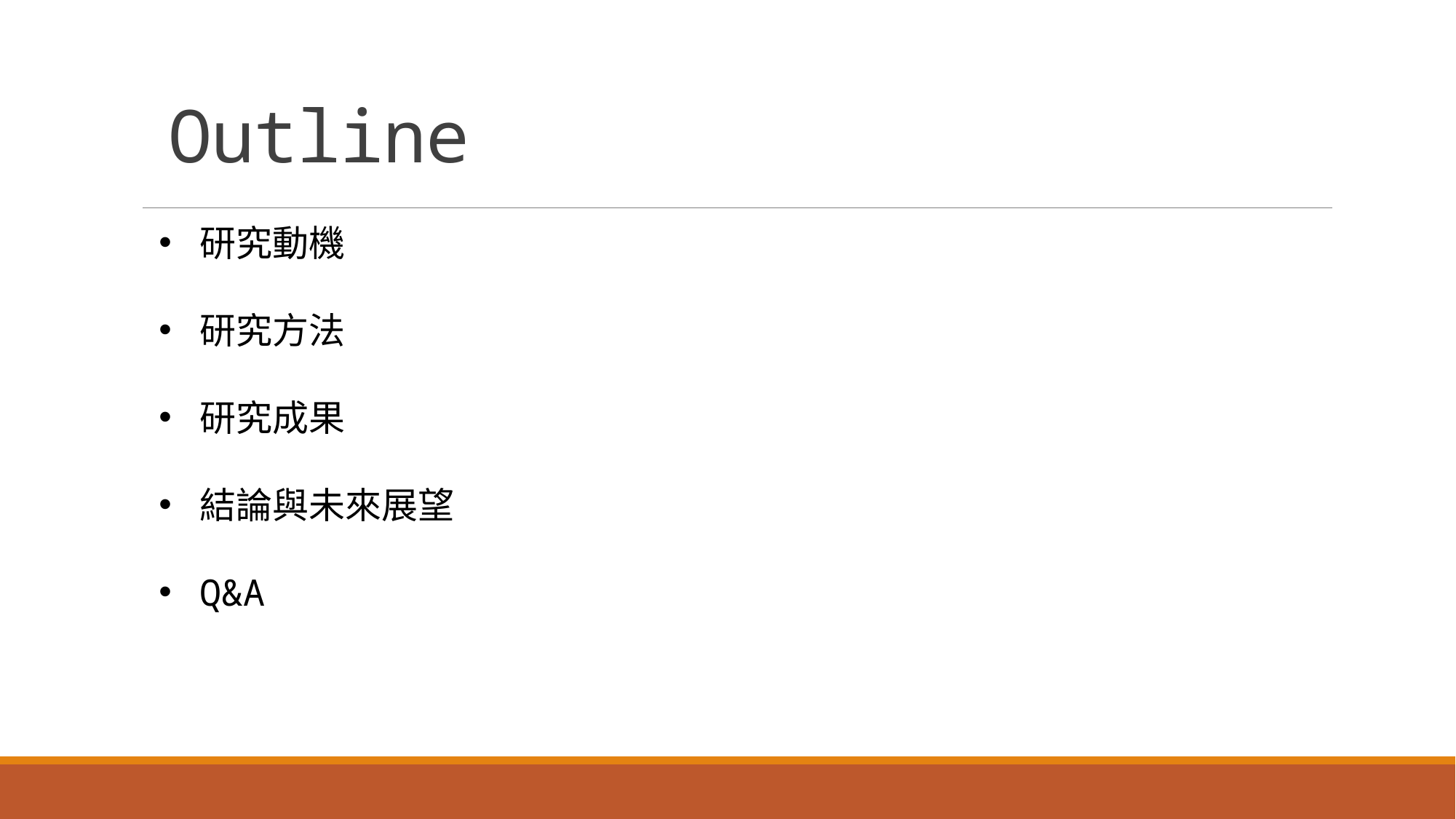

# Outline
研究動機

研究方法

研究成果

結論與未來展望

Q&A